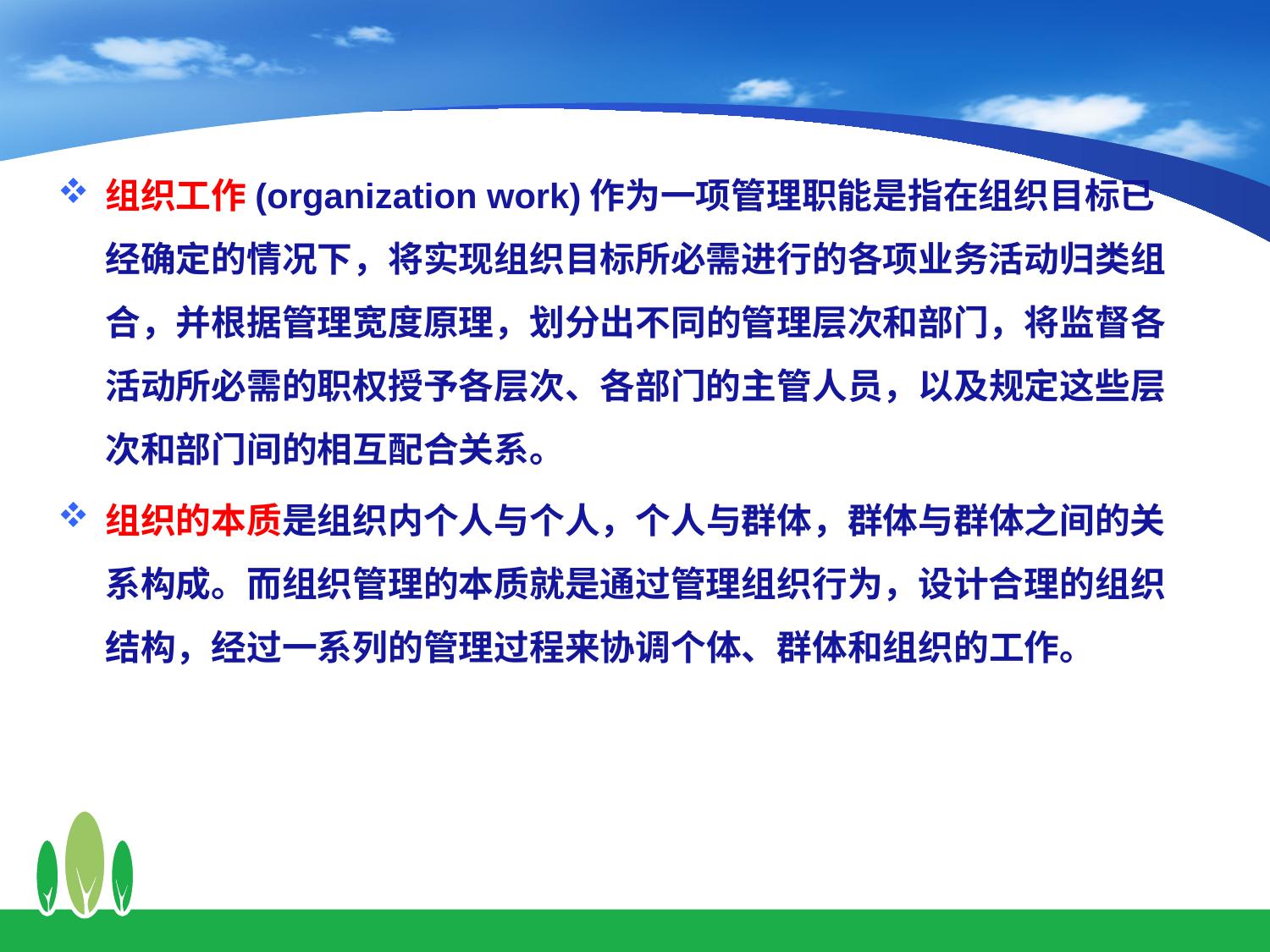

组织工作(organization work)作为一项管理职能是指在组织目标已经确定的情况下，将实现组织目标所必需进行的各项业务活动归类组合，并根据管理宽度原理，划分出不同的管理层次和部门，将监督各活动所必需的职权授予各层次、各部门的主管人员，以及规定这些层次和部门间的相互配合关系。
组织的本质是组织内个人与个人，个人与群体，群体与群体之间的关系构成。而组织管理的本质就是通过管理组织行为，设计合理的组织结构，经过一系列的管理过程来协调个体、群体和组织的工作。

30